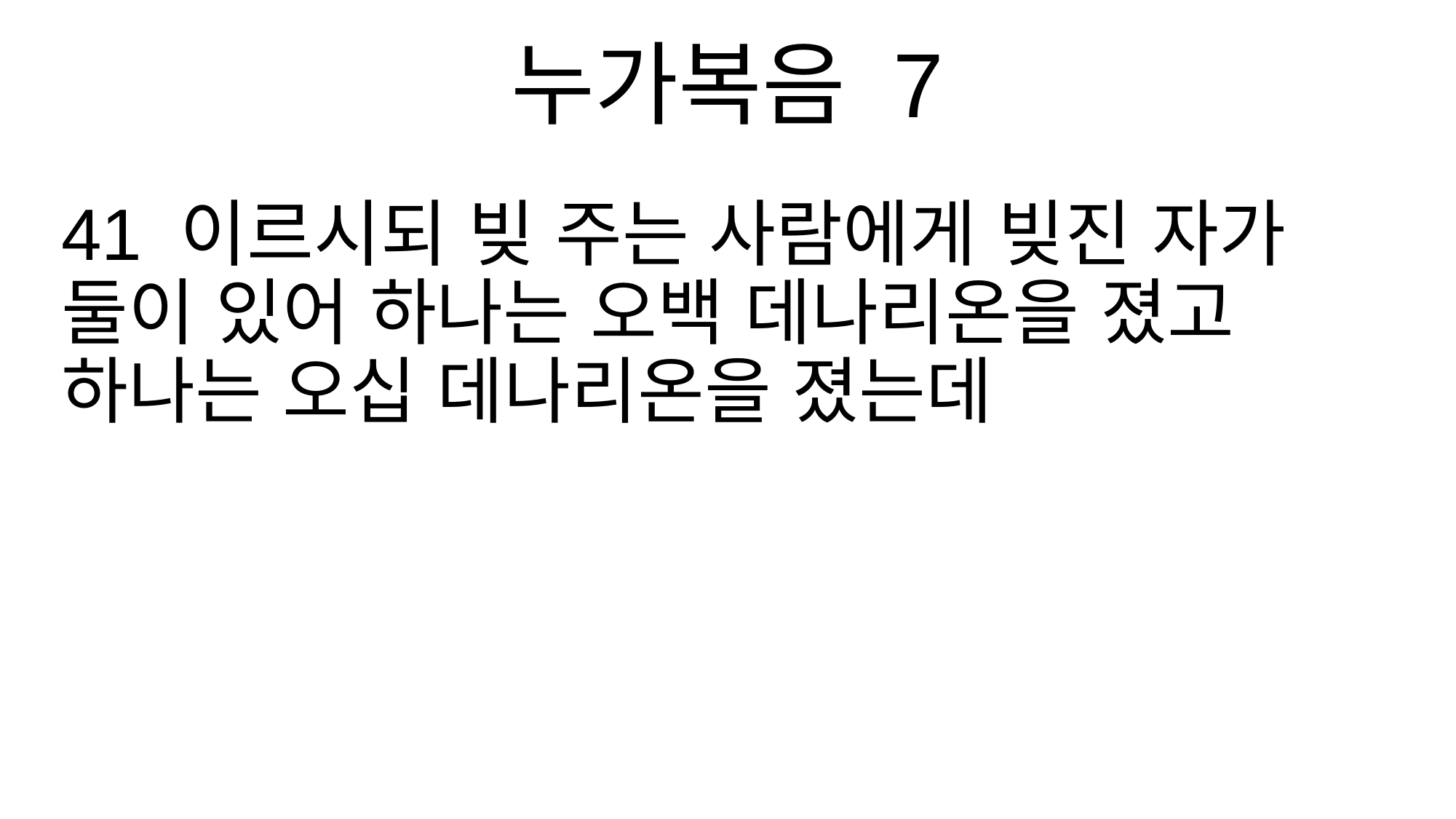

누가복음 7
41 이르시되 빚 주는 사람에게 빚진 자가 둘이 있어 하나는 오백 데나리온을 졌고 하나는 오십 데나리온을 졌는데